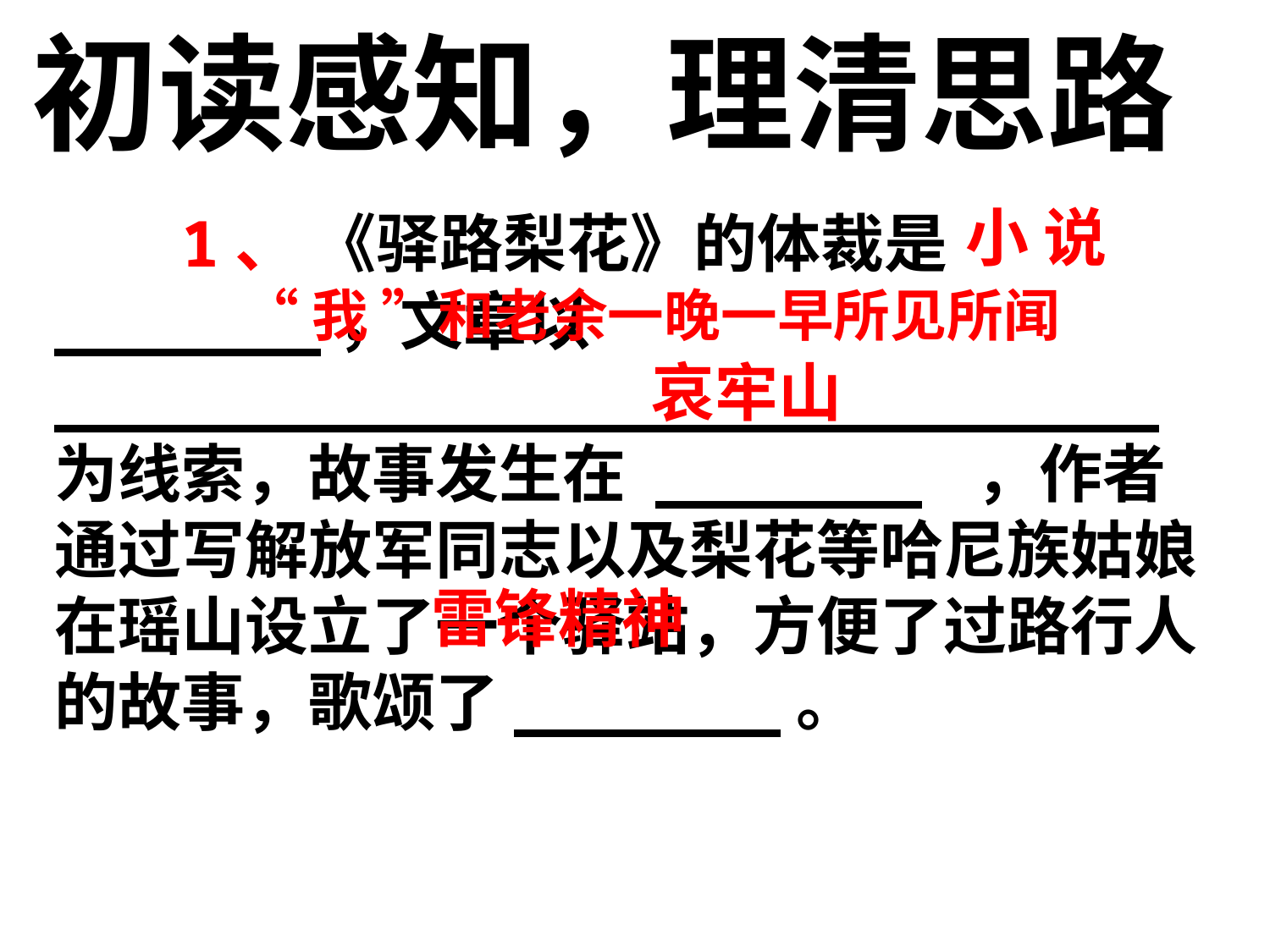

初读感知，理清思路
   1、 《驿路梨花》的体裁是_______，文章以_____________________________为线索，故事发生在 _______ ，作者通过写解放军同志以及梨花等哈尼族姑娘在瑶山设立了一个驿站，方便了过路行人的故事，歌颂了_______。

小 说
“我 ”和老余一晚一早所见所闻
   哀牢山
雷锋精神